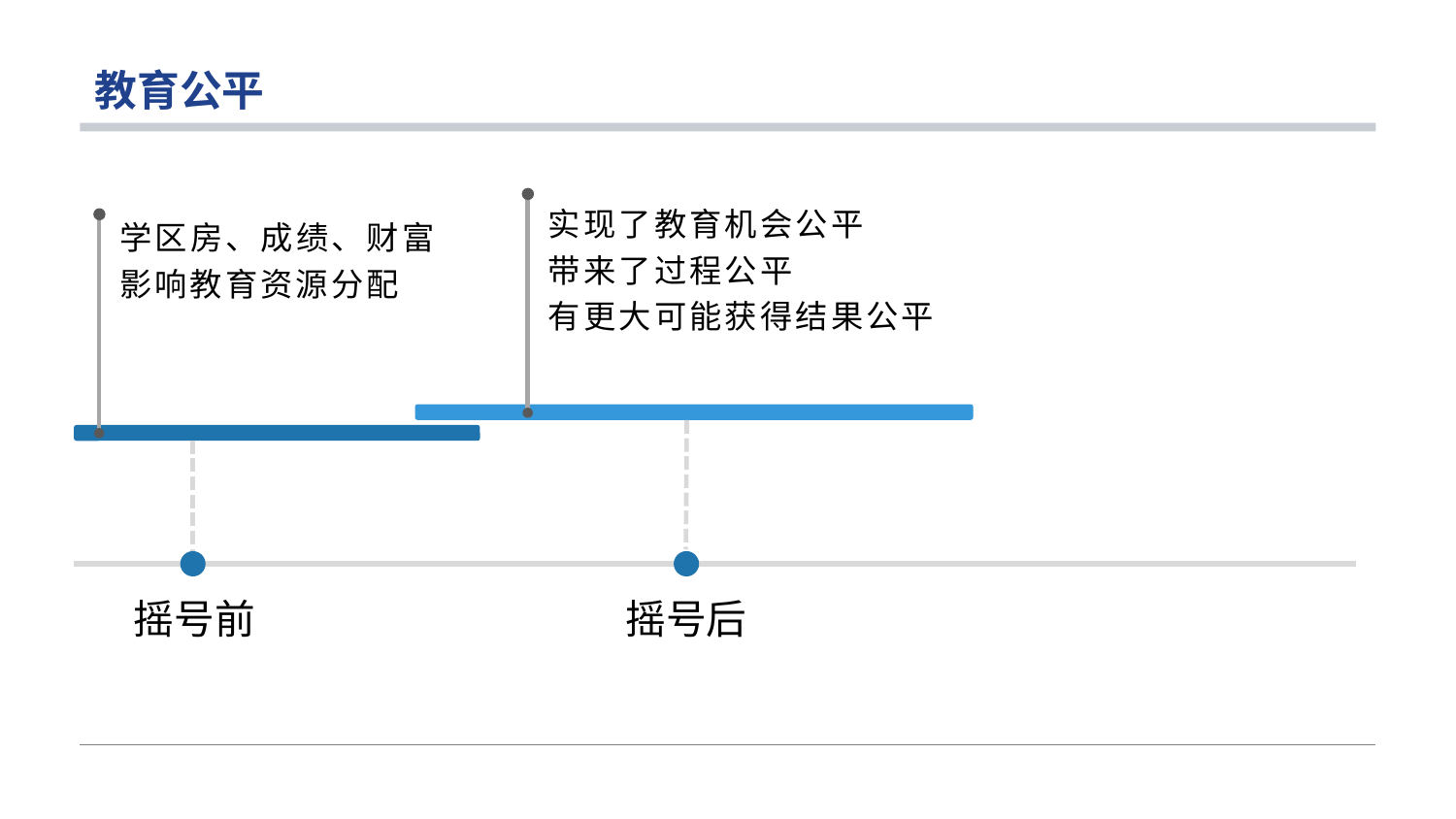

# 教育公平

实现了教育机会公平
带来了过程公平
有更大可能获得结果公平

学区房、成绩、财富
影响教育资源分配

摇号前
摇号后